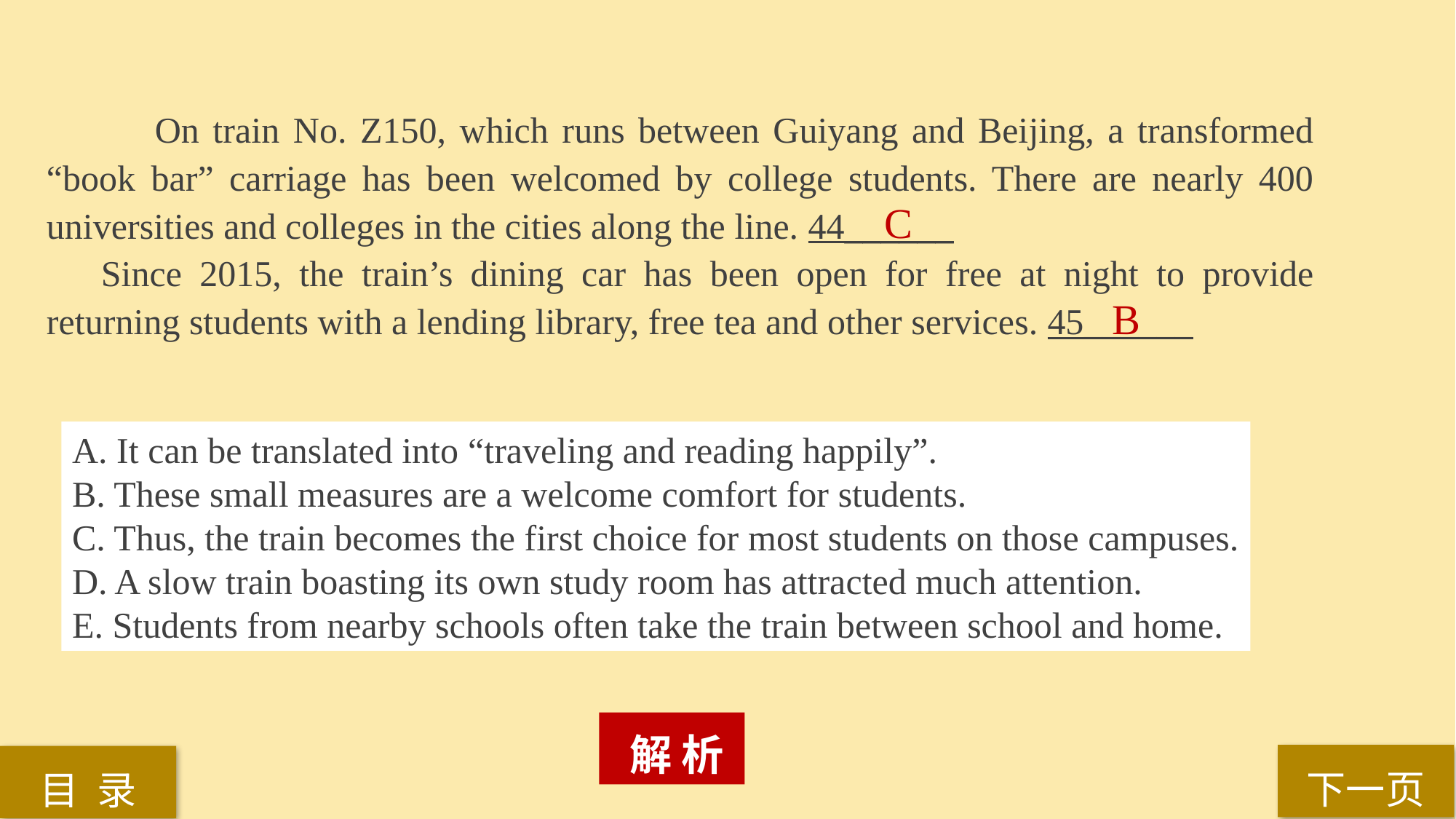

On train No. Z150, which runs between Guiyang and Beijing, a transformed “book bar” carriage has been welcomed by college students. There are nearly 400 universities and colleges in the cities along the line. 44______
Since 2015, the train’s dining car has been open for free at night to provide returning students with a lending library, free tea and other services. 45______
C
B
A. It can be translated into “traveling and reading happily”.
B. These small measures are a welcome comfort for students.
C. Thus, the train becomes the first choice for most students on those campuses.
D. A slow train boasting its own study room has attracted much attention.
E. Students from nearby schools often take the train between school and home.
 解 析